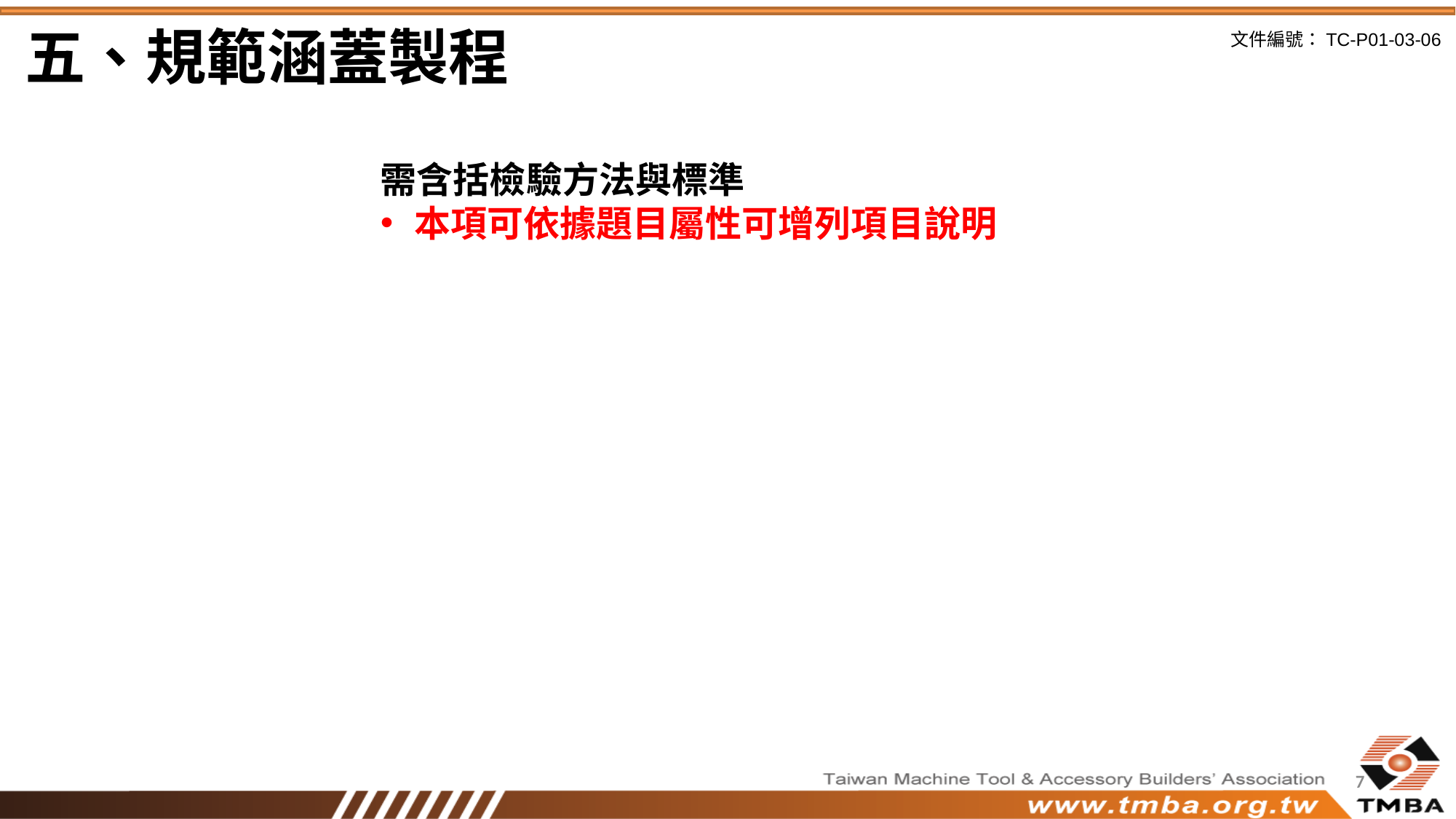

五、規範涵蓋製程
需含括檢驗方法與標準
本項可依據題目屬性可增列項目說明
7